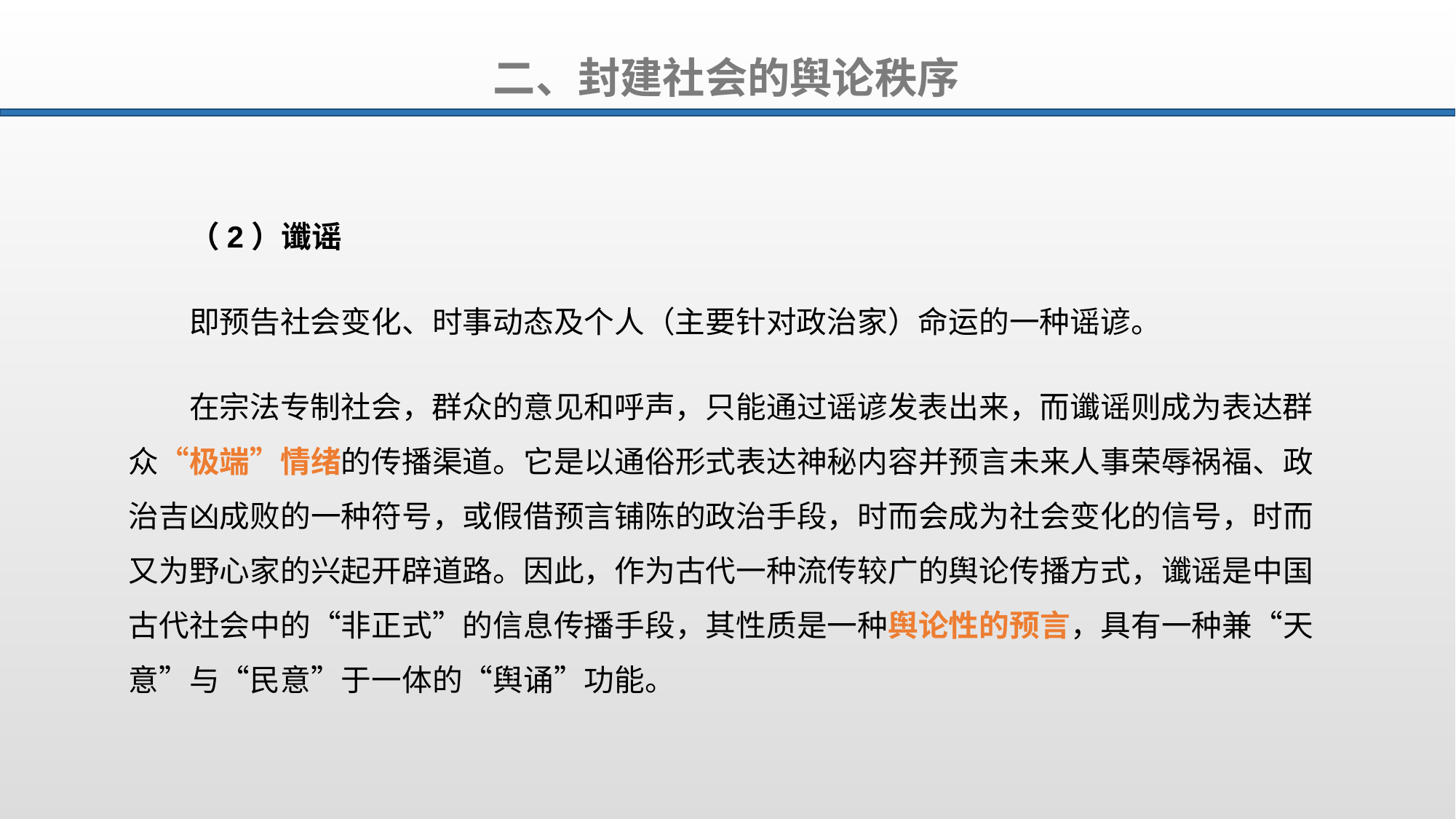

二、封建社会的舆论秩序

（2）谶谣
即预告社会变化、时事动态及个人（主要针对政治家）命运的一种谣谚。
在宗法专制社会，群众的意见和呼声，只能通过谣谚发表出来，而谶谣则成为表达群众“极端”情绪的传播渠道。它是以通俗形式表达神秘内容并预言未来人事荣辱祸福、政治吉凶成败的一种符号，或假借预言铺陈的政治手段，时而会成为社会变化的信号，时而又为野心家的兴起开辟道路。因此，作为古代一种流传较广的舆论传播方式，谶谣是中国古代社会中的“非正式”的信息传播手段，其性质是一种舆论性的预言，具有一种兼“天意”与“民意”于一体的“舆诵”功能。